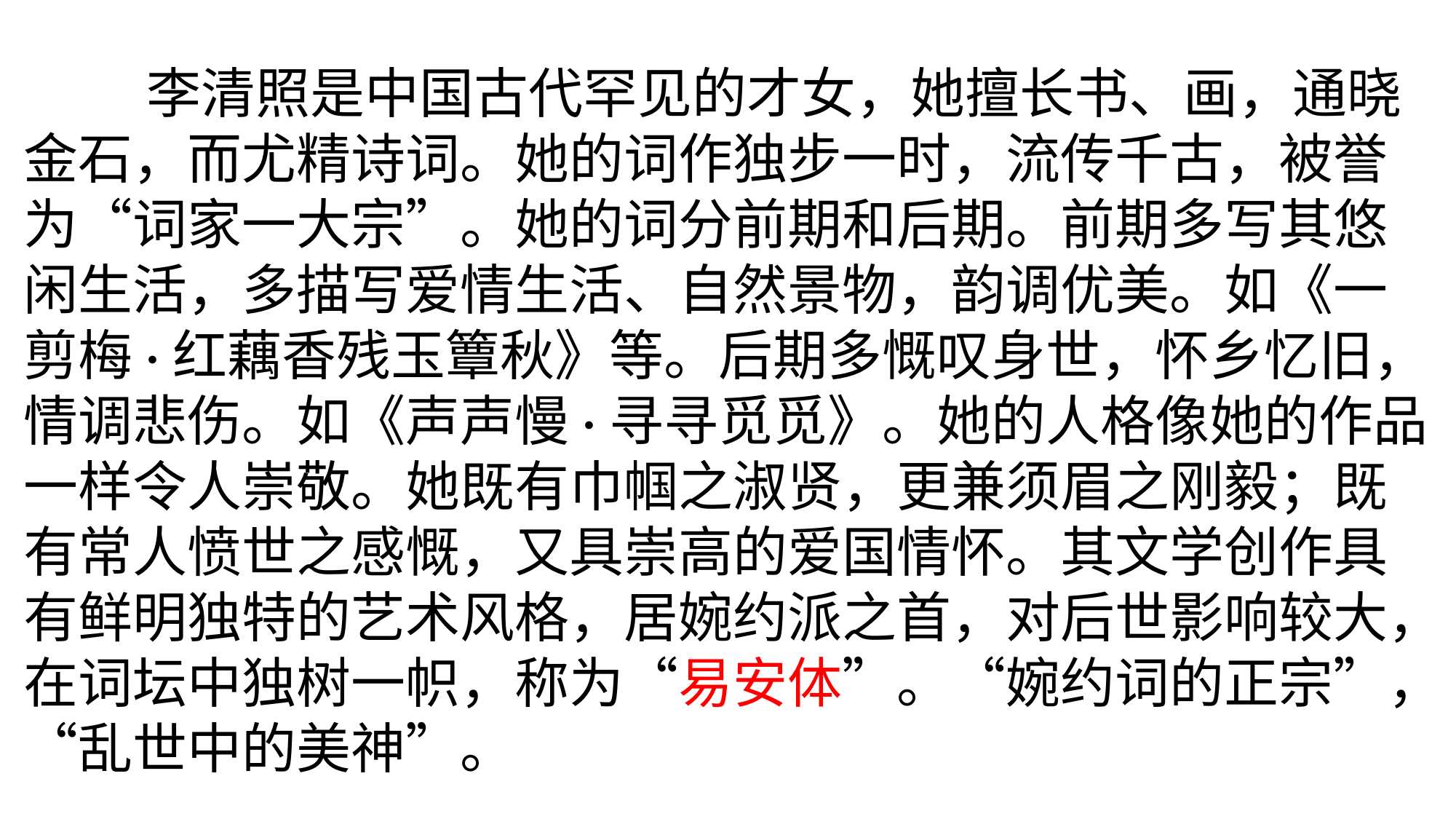

李清照是中国古代罕见的才女，她擅长书、画，通晓金石，而尤精诗词。她的词作独步一时，流传千古，被誉为“词家一大宗”。她的词分前期和后期。前期多写其悠闲生活，多描写爱情生活、自然景物，韵调优美。如《一剪梅·红藕香残玉簟秋》等。后期多慨叹身世，怀乡忆旧，情调悲伤。如《声声慢·寻寻觅觅》。她的人格像她的作品一样令人崇敬。她既有巾帼之淑贤，更兼须眉之刚毅；既有常人愤世之感慨，又具崇高的爱国情怀。其文学创作具有鲜明独特的艺术风格，居婉约派之首，对后世影响较大，在词坛中独树一帜，称为“易安体”。“婉约词的正宗”，“乱世中的美神”。